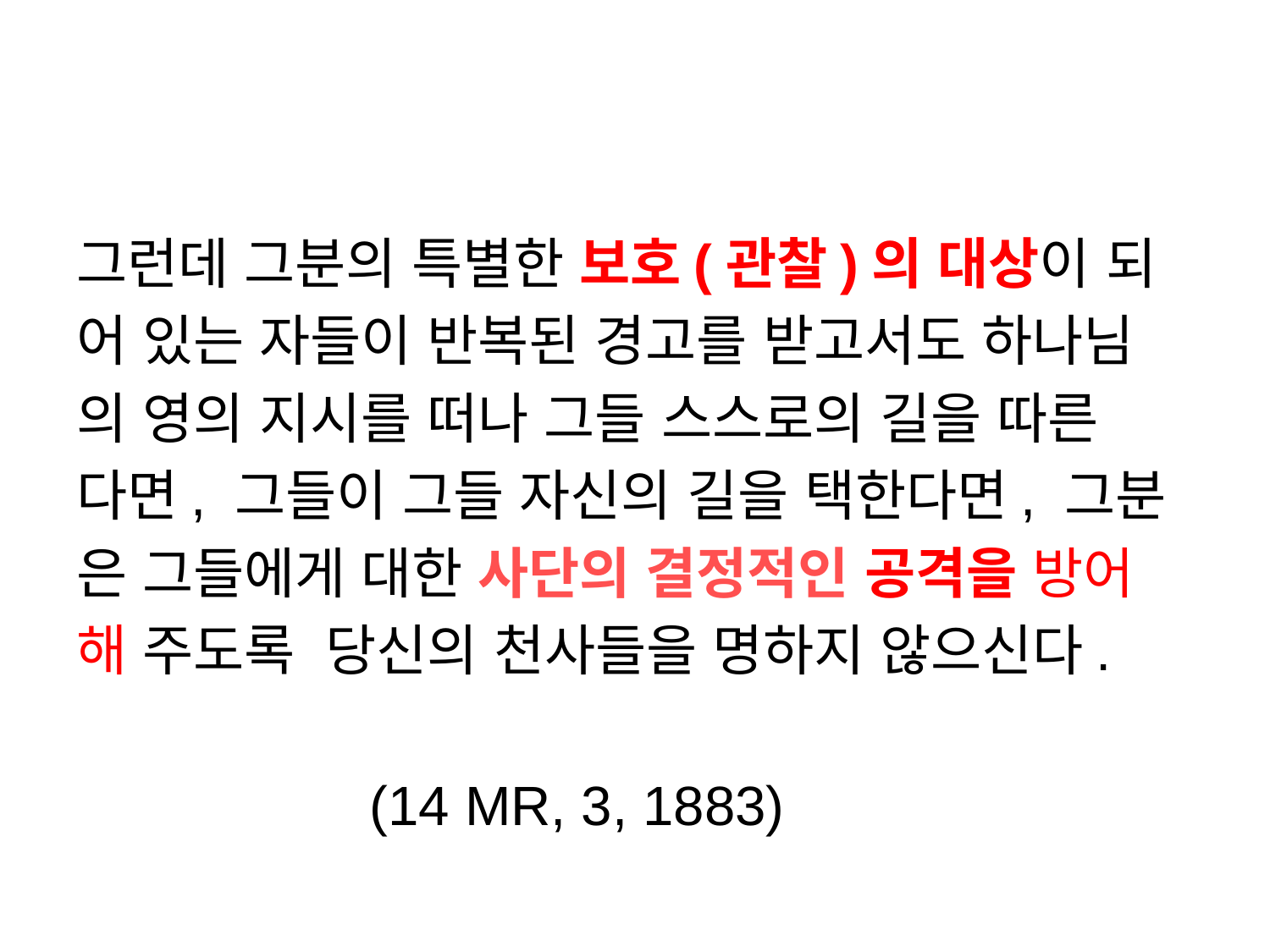

#
그런데 그분의 특별한 보호(관찰)의 대상이 되
어 있는 자들이 반복된 경고를 받고서도 하나님
의 영의 지시를 떠나 그들 스스로의 길을 따른
다면, 그들이 그들 자신의 길을 택한다면, 그분
은 그들에게 대한 사단의 결정적인 공격을 방어
해 주도록  당신의 천사들을 명하지 않으신다.

                   (14 MR, 3, 1883)